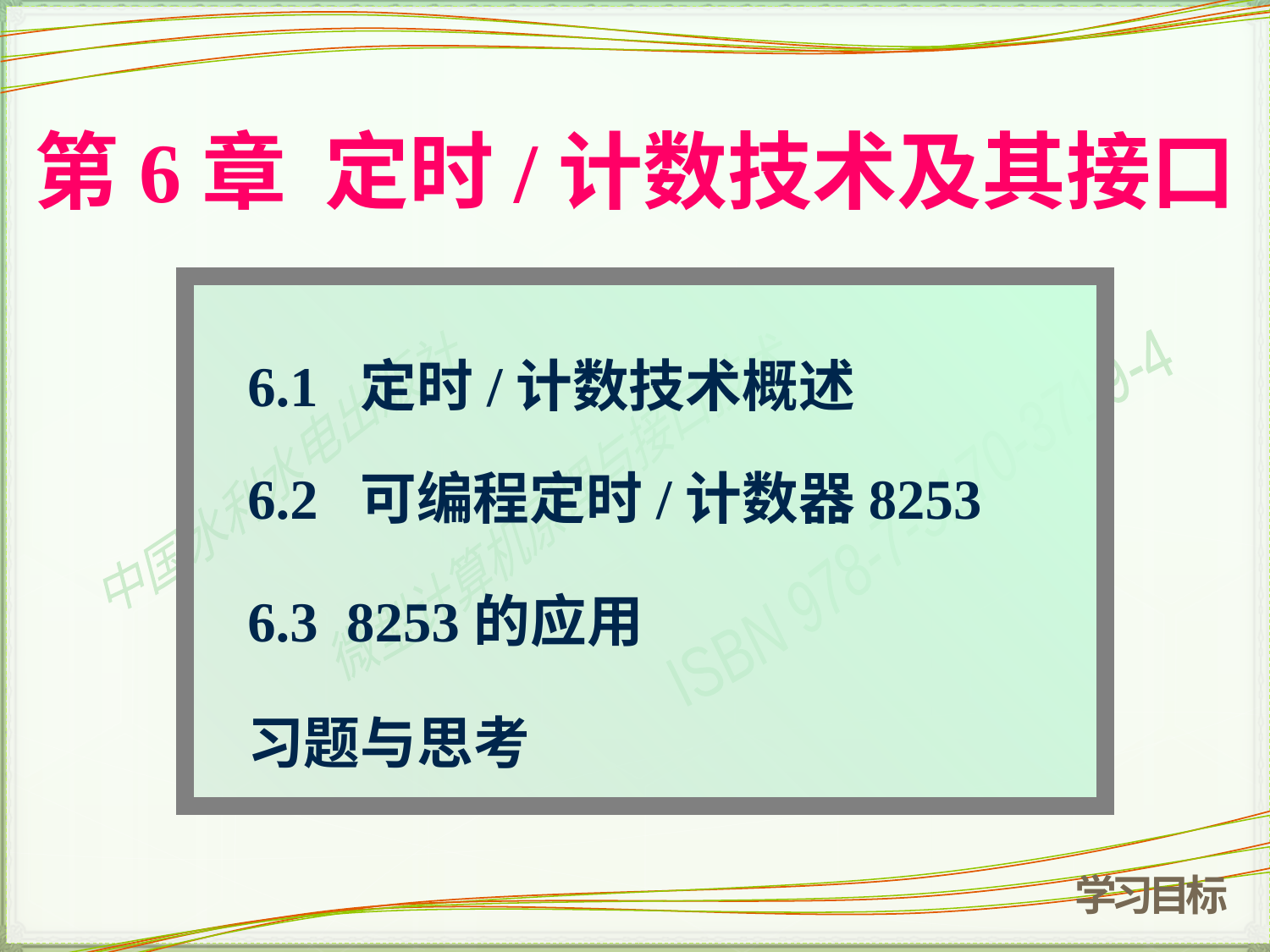

# 第6章  定时/计数技术及其接口
6.1  定时/计数技术概述
6.2  可编程定时/计数器8253
6.3  8253的应用
习题与思考

学习目标